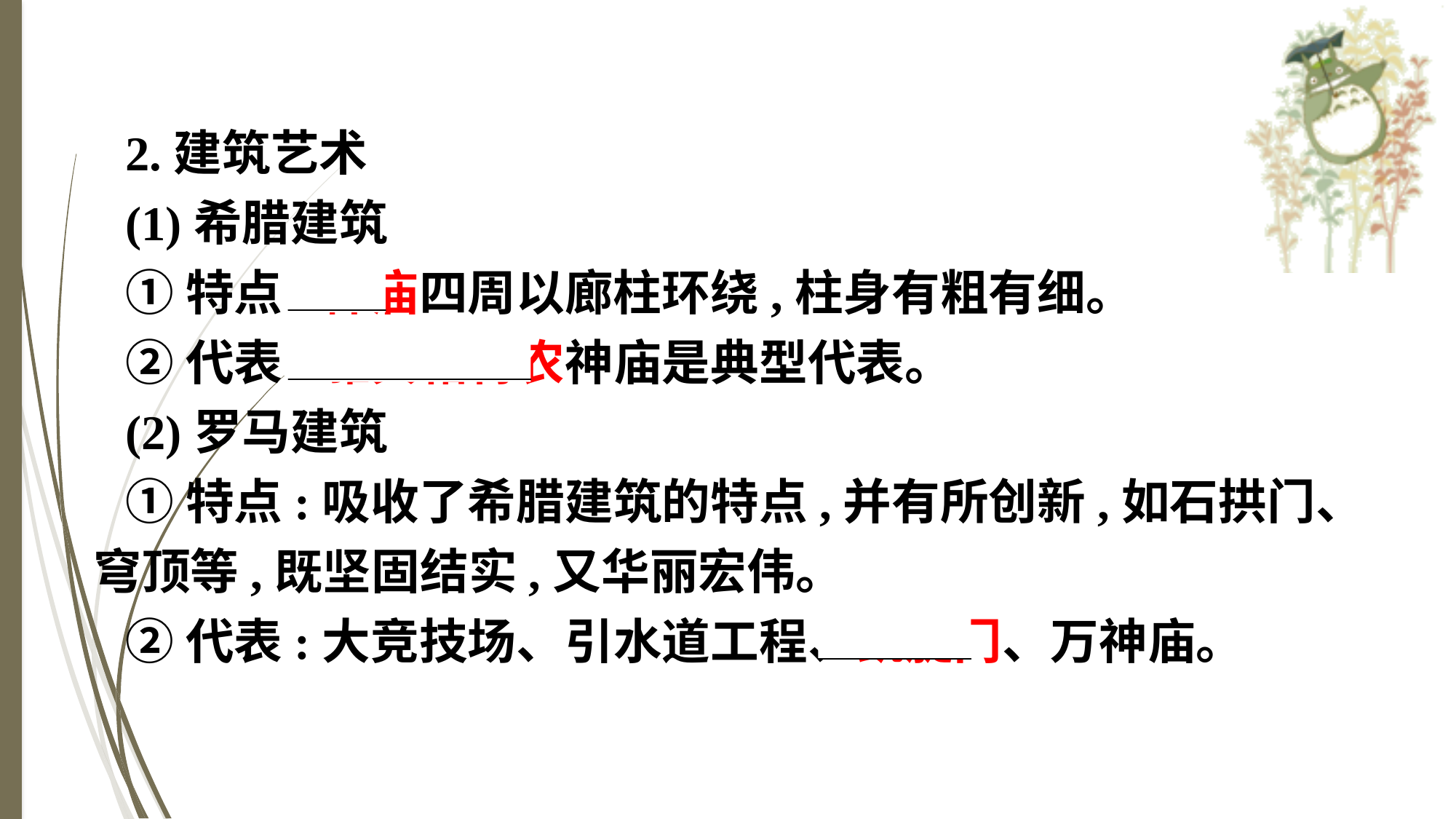

2.建筑艺术
(1)希腊建筑
①特点:神庙四周以廊柱环绕,柱身有粗有细。
②代表:雅典帕特农神庙是典型代表。
(2)罗马建筑
①特点:吸收了希腊建筑的特点,并有所创新,如石拱门、穹顶等,既坚固结实,又华丽宏伟。
②代表:大竞技场、引水道工程、凯旋门、万神庙。